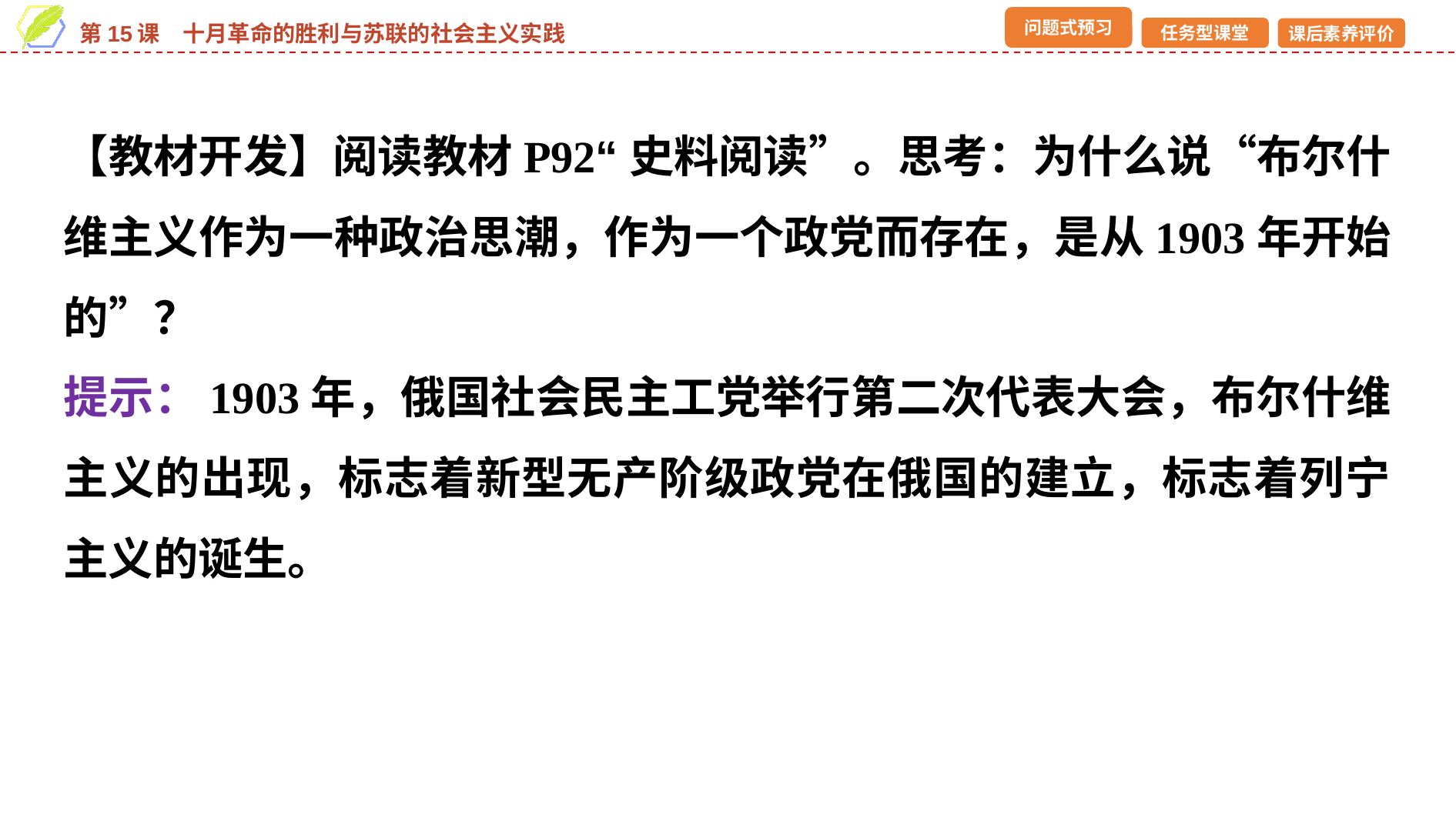

【教材开发】阅读教材P92“史料阅读”。思考：为什么说“布尔什维主义作为一种政治思潮，作为一个政党而存在，是从1903年开始的”？
提示：1903年，俄国社会民主工党举行第二次代表大会，布尔什维主义的出现，标志着新型无产阶级政党在俄国的建立，标志着列宁主义的诞生。